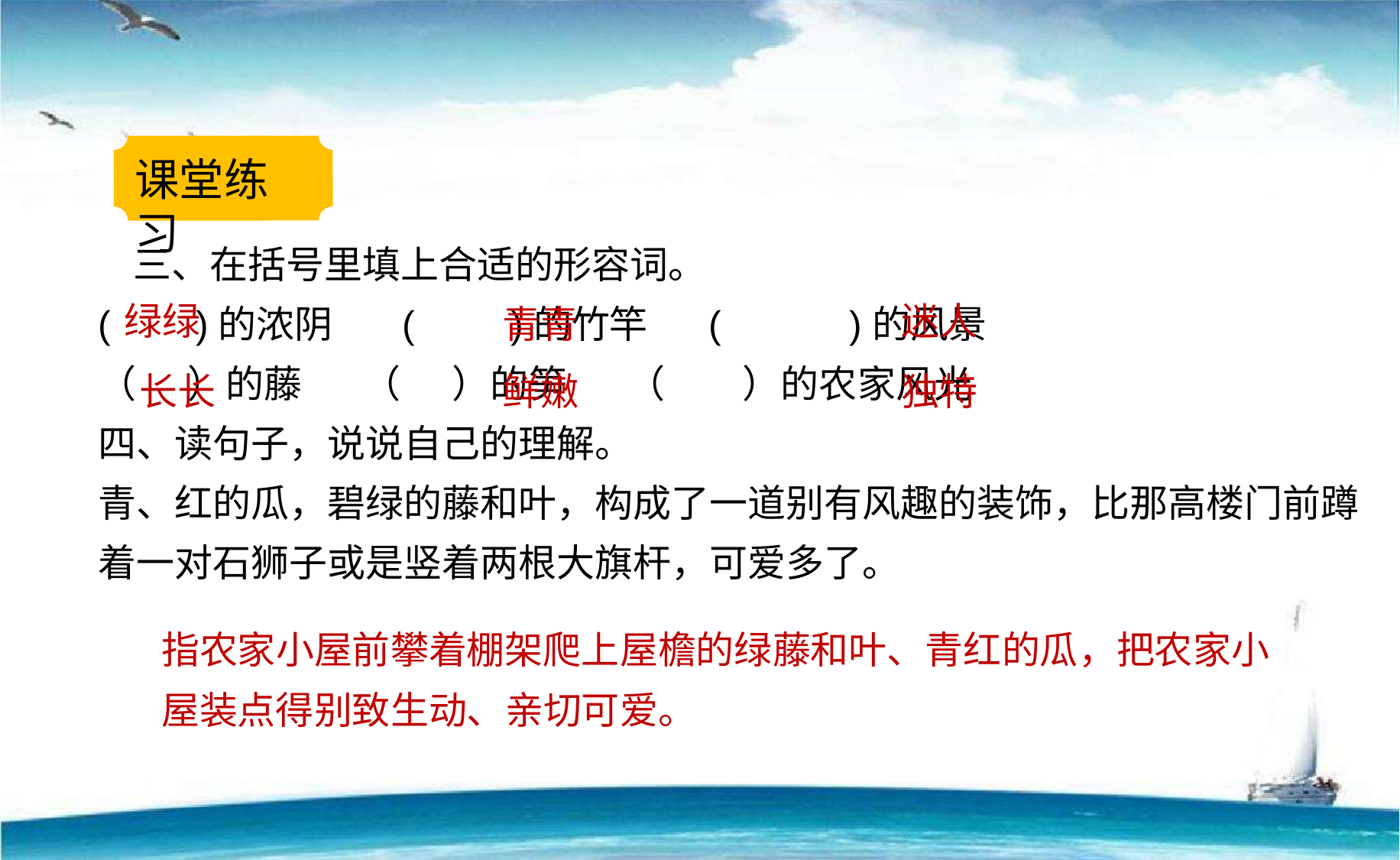

课堂练习

   三、在括号里填上合适的形容词。
(        )的浓阴       (         )的竹竿      (            )的风景
（      ）的藤       （      ）的笋       （         ）的农家风光
四、读句子，说说自己的理解。
青、红的瓜，碧绿的藤和叶，构成了一道别有风趣的装饰，比那高楼门前蹲着一对石狮子或是竖着两根大旗杆，可爱多了。

绿绿
迷人
青青
长长
鲜嫩
独特
指农家小屋前攀着棚架爬上屋檐的绿藤和叶、青红的瓜，把农家小屋装点得别致生动、亲切可爱。